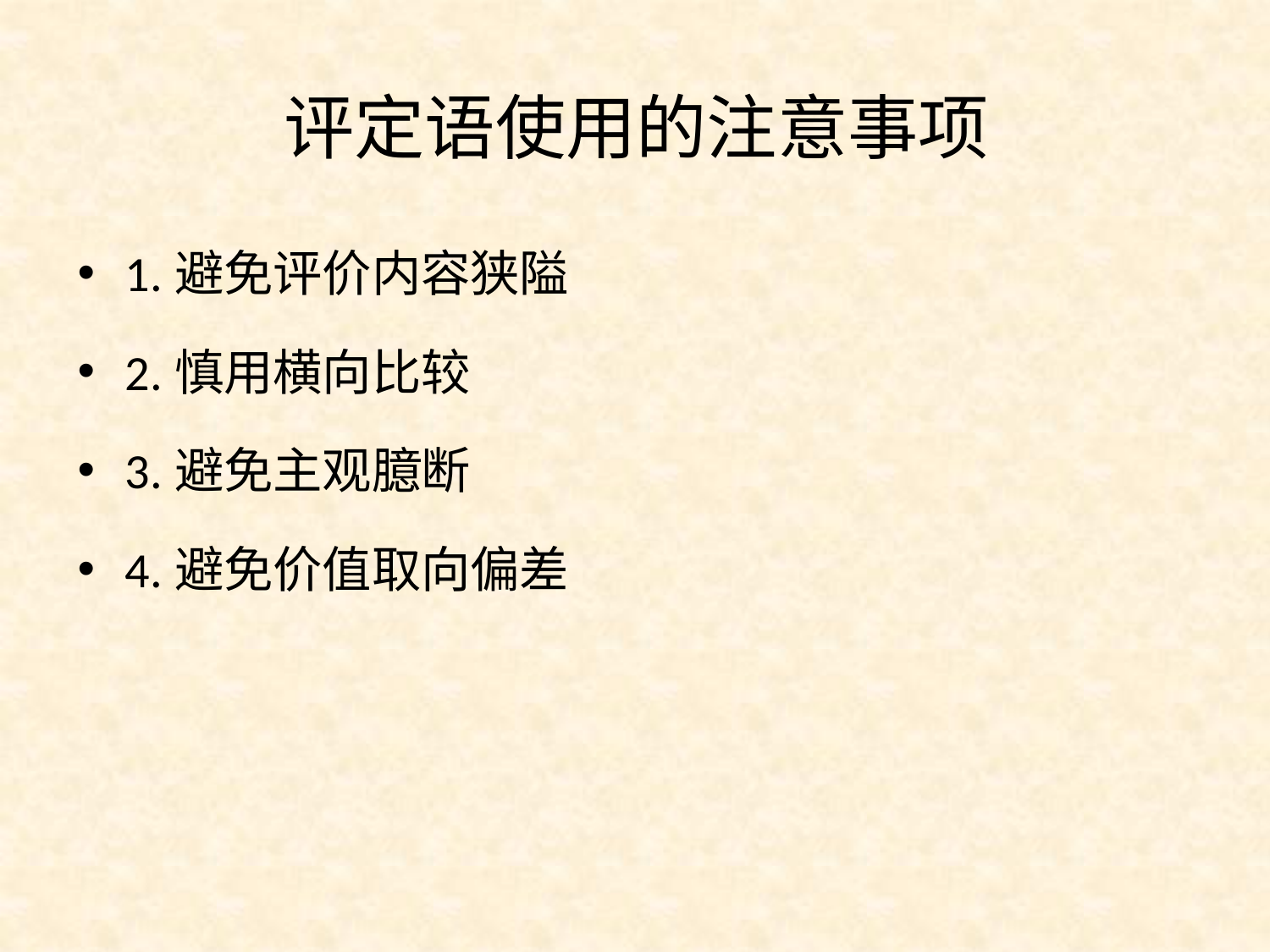

# 评定语使用的注意事项
1.避免评价内容狭隘
2.慎用横向比较
3.避免主观臆断
4.避免价值取向偏差